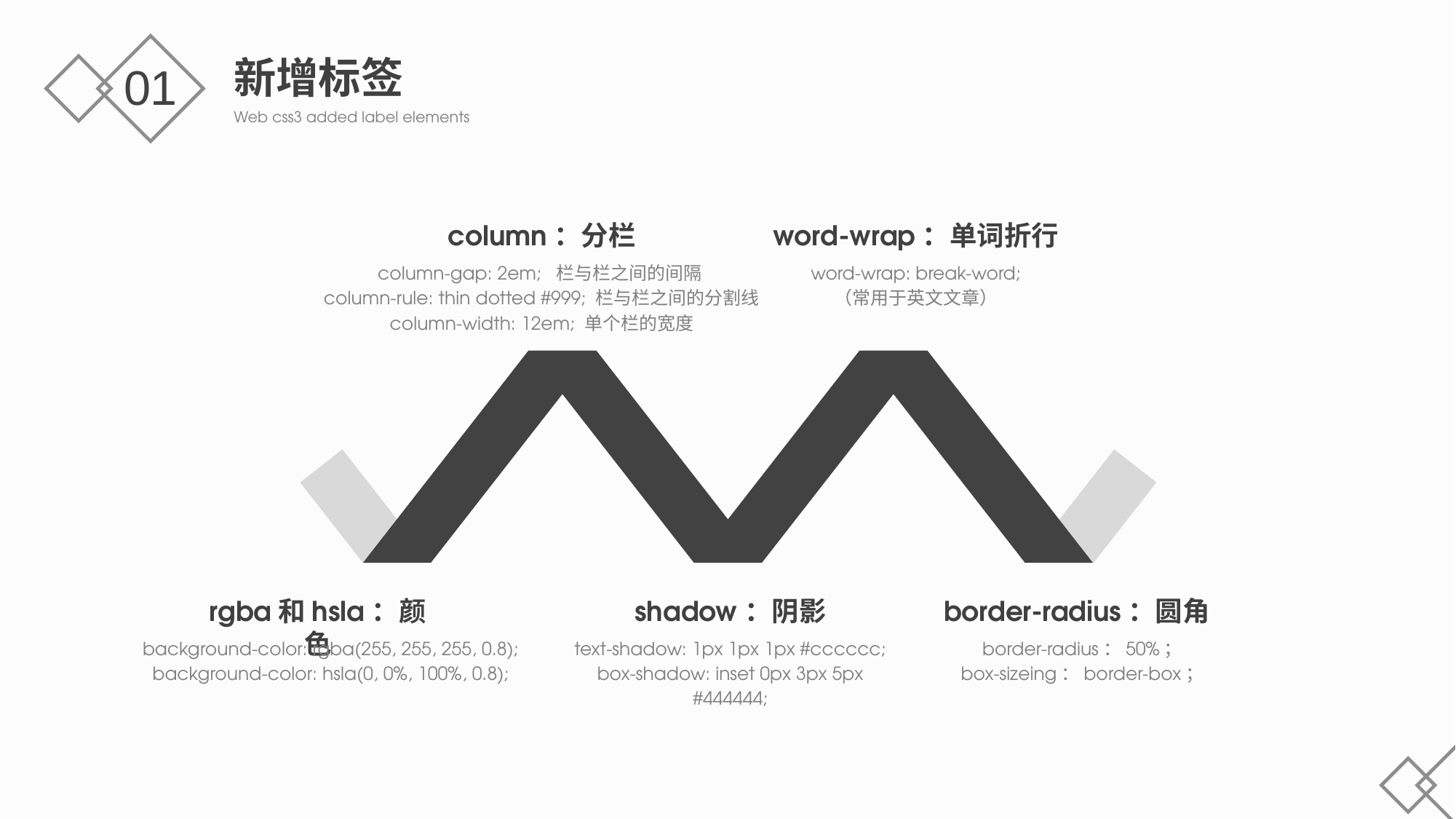

新增标签
Web css3 added label elements
01

column：分栏
column-gap: 2em;  栏与栏之间的间隔
column-rule: thin dotted #999; 栏与栏之间的分割线
column-width: 12em; 单个栏的宽度
word-wrap：单词折行
word-wrap: break-word;
（常用于英文文章）

rgba和hsla：颜色
background-color: rgba(255, 255, 255, 0.8);
background-color: hsla(0, 0%, 100%, 0.8);
shadow：阴影
text-shadow: 1px 1px 1px #cccccc;
box-shadow: inset 0px 3px 5px #444444;
border-radius：圆角
border-radius：50%；
box-sizeing：border-box；